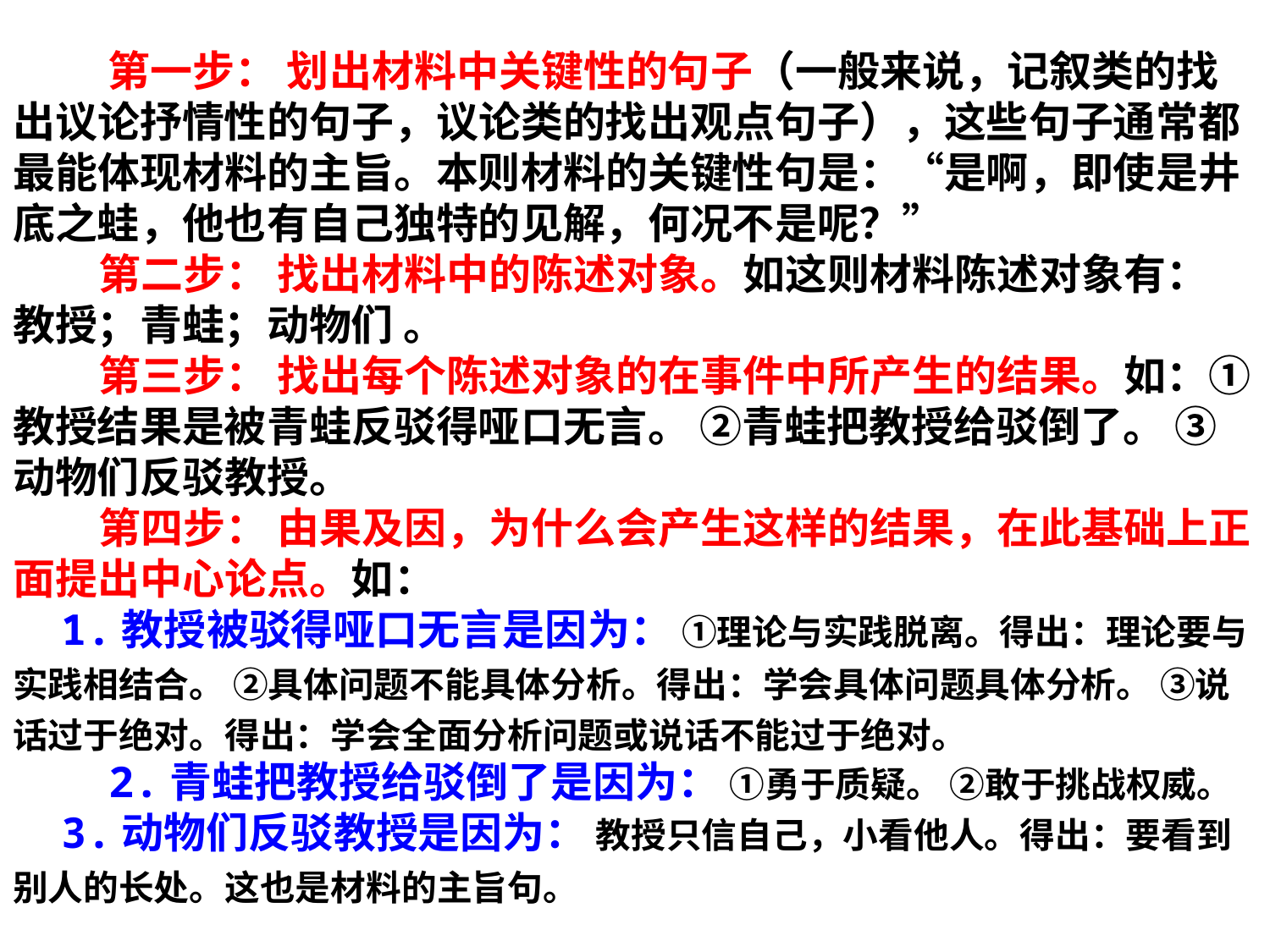

# 第一步： 划出材料中关键性的句子（一般来说，记叙类的找出议论抒情性的句子，议论类的找出观点句子），这些句子通常都最能体现材料的主旨。本则材料的关键性句是：“是啊，即使是井底之蛙，他也有自己独特的见解，何况不是呢？” 第二步： 找出材料中的陈述对象。如这则材料陈述对象有： 教授；青蛙；动物们 。 第三步： 找出每个陈述对象的在事件中所产生的结果。如：①教授结果是被青蛙反驳得哑口无言。 ②青蛙把教授给驳倒了。 ③动物们反驳教授。 第四步： 由果及因，为什么会产生这样的结果，在此基础上正面提出中心论点。如： 1.教授被驳得哑口无言是因为： ①理论与实践脱离。得出：理论要与实践相结合。 ②具体问题不能具体分析。得出：学会具体问题具体分析。 ③说话过于绝对。得出：学会全面分析问题或说话不能过于绝对。 2.青蛙把教授给驳倒了是因为： ①勇于质疑。 ②敢于挑战权威。 3.动物们反驳教授是因为： 教授只信自己，小看他人。得出：要看到别人的长处。这也是材料的主旨句。